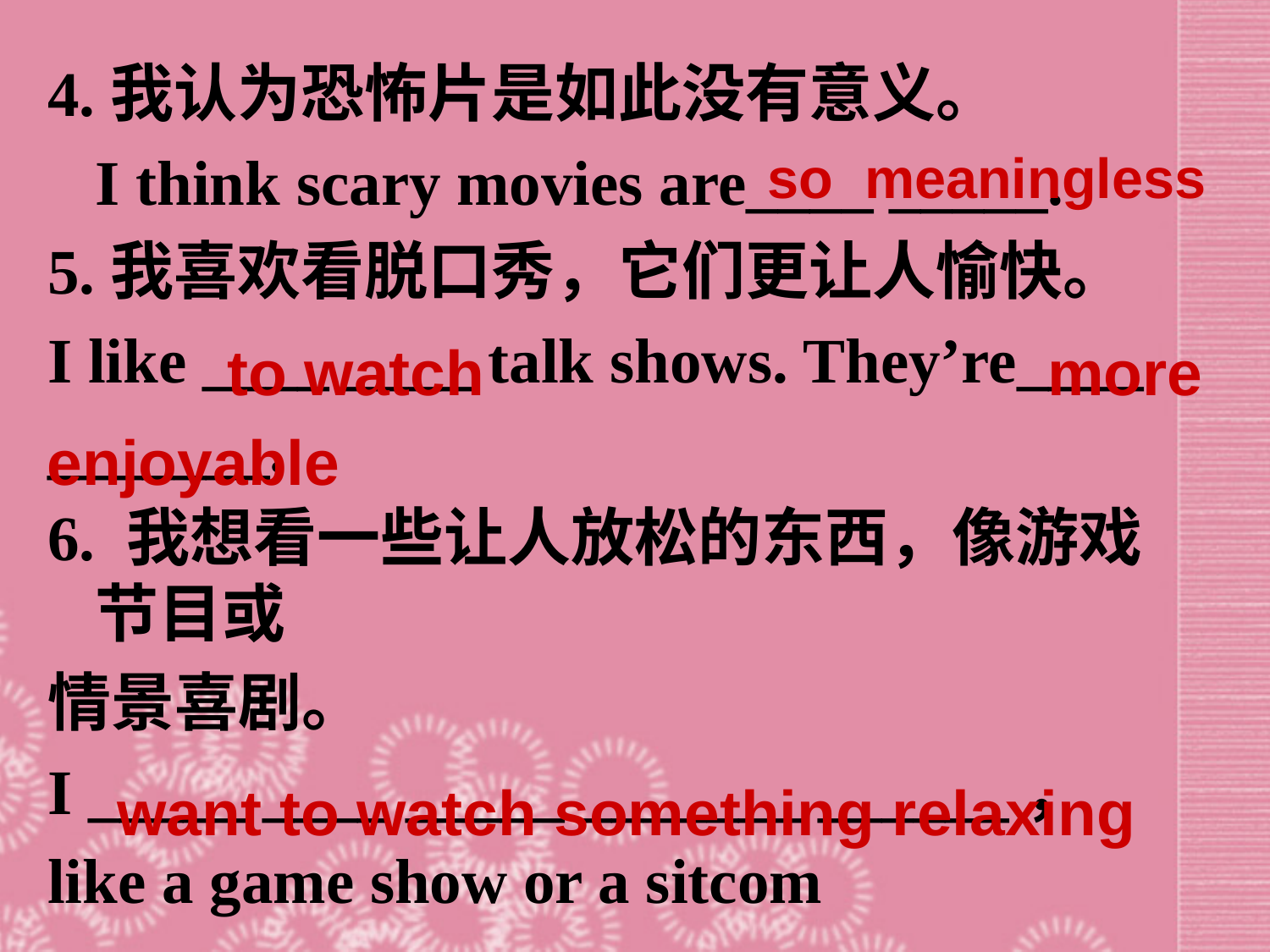

4.我认为恐怖片是如此没有意义。
   I think scary movies are____ _____.
5.我喜欢看脱口秀，它们更让人愉快。
I like ____ ____ talk shows. They’re____
_______.
6. 我想看一些让人放松的东西，像游戏节目或
情景喜剧。
I _____ ____ _____ _______ ______，
like a game show or a sitcom
so  meaningless
to watch
more
enjoyable
want to watch something relaxing